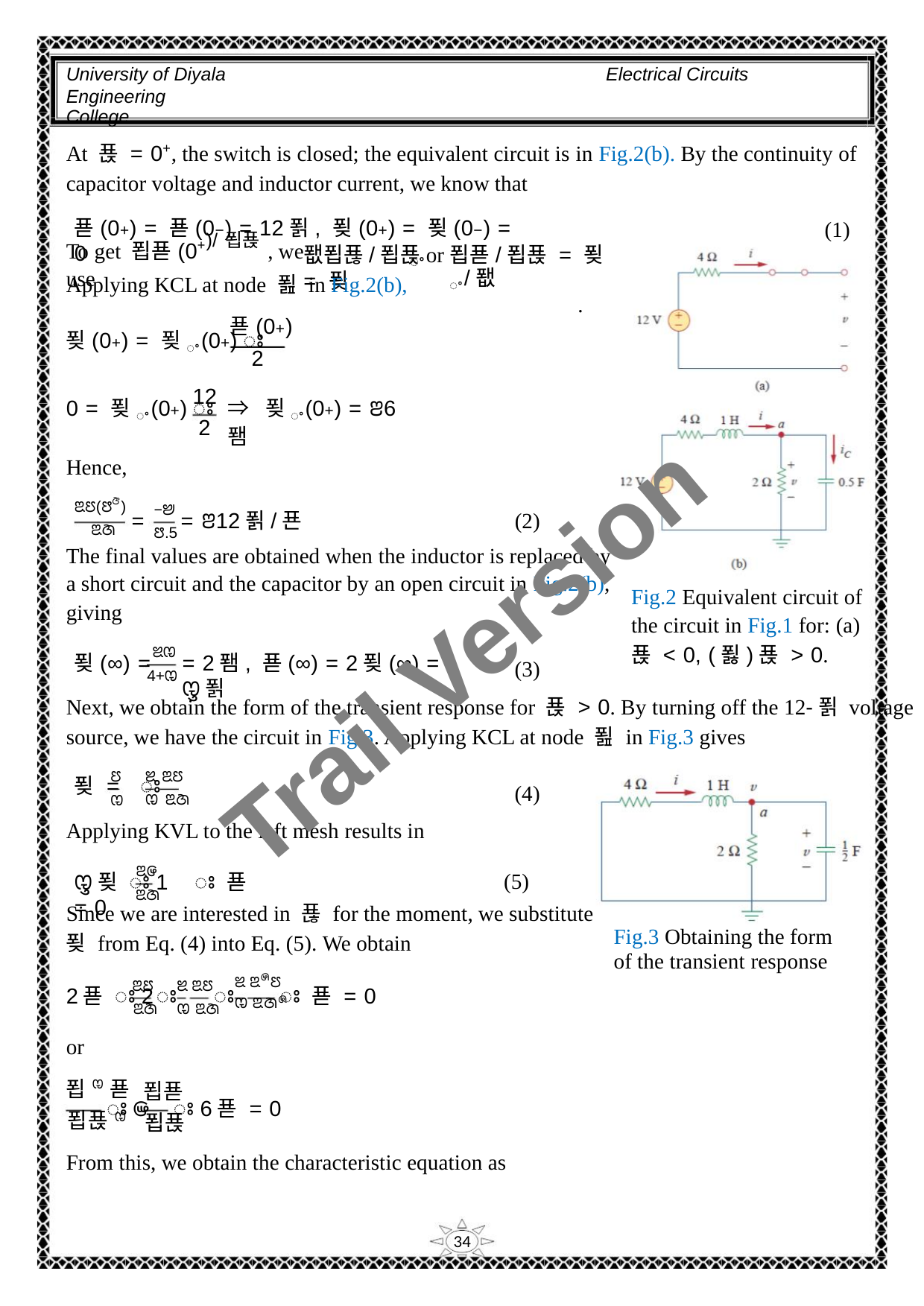

University of Diyala
Engineering College
Electrical Circuits
At 푡 = 0+, the switch is closed; the equivalent circuit is in Fig.2(b). By the continuity of
capacitor voltage and inductor current, we know that
푣(0+) = 푣(0−) = 12푉, 푖(0+) = 푖(0−) = 0
(1)
To get 푑푣(0+)/푑푡, we use
퐶푑푢/푑푡 = 푖
푑푣/푑푡 = 푖ꢀ/퐶
.
or
ꢀ
Applying KCL at node 푎 in Fig.2(b),
푣(0+)
푖(0+) = 푖ꢀ(0+) ꢁ
2
12
0 = 푖ꢀ(0+) ꢁ
⇒ 푖ꢀ(0+) = ꢂ6퐴
2
Hence,
ꢃꢄ(ꢅꢆ)
ꢃꢇ
−ꢈ
ꢅ.5
=
= ꢂ12푉/푠
(2)
The final values are obtained when the inductor is replaced by
a short circuit and the capacitor by an open circuit in Fig.2(b),
giving
Fig.2 Equivalent circuit of
the circuit in Fig.1 for: (a)
푡 < 0, (푏)푡 > 0.
Trail Version
Trail Version
Trail Version
Trail Version
Trail Version
Trail Version
Trail Version
Trail Version
Trail Version
Trail Version
Trail Version
Trail Version
Trail Version
ꢉꢊ
푖(∞) =
= 2퐴, 푣(∞) = 2푖(∞) = ꢋ푉
(3)
4+ꢊ
Next, we obtain the form of the transient response for 푡 > 0. By turning off the 12‐푉 voltage
source, we have the circuit in Fig.3. Applying KCL at node 푎 in Fig.3 gives
ꢄ
푖 = ꢁ
ꢊ
ꢉ ꢃꢄ
ꢊ ꢃꢇ
(4)
Applying KVL to the left mesh results in
ꢃꢌ
ꢋ푖 ꢁ 1 ꢁ 푣 = 0
(5)
ꢃꢇ
Since we are interested in 푢 for the moment, we substitute
푖 from Eq. (4) into Eq. (5). We obtain
Fig.3 Obtaining the form
of the transient response
ꢉ ꢃꢍꢄ
ꢊ ꢃꢇꢍ
ꢃꢄ
ꢃꢇ
ꢉ ꢃꢄ
ꢊ ꢃꢇ
2푣 ꢁ 2
ꢁ
ꢁ
ꢁ 푣 = 0
or
푑ꢊ푣
푑푡ꢊ
푑푣
ꢁ ꢎ
ꢁ 6푣 = 0
푑푡
From this, we obtain the characteristic equation as
34